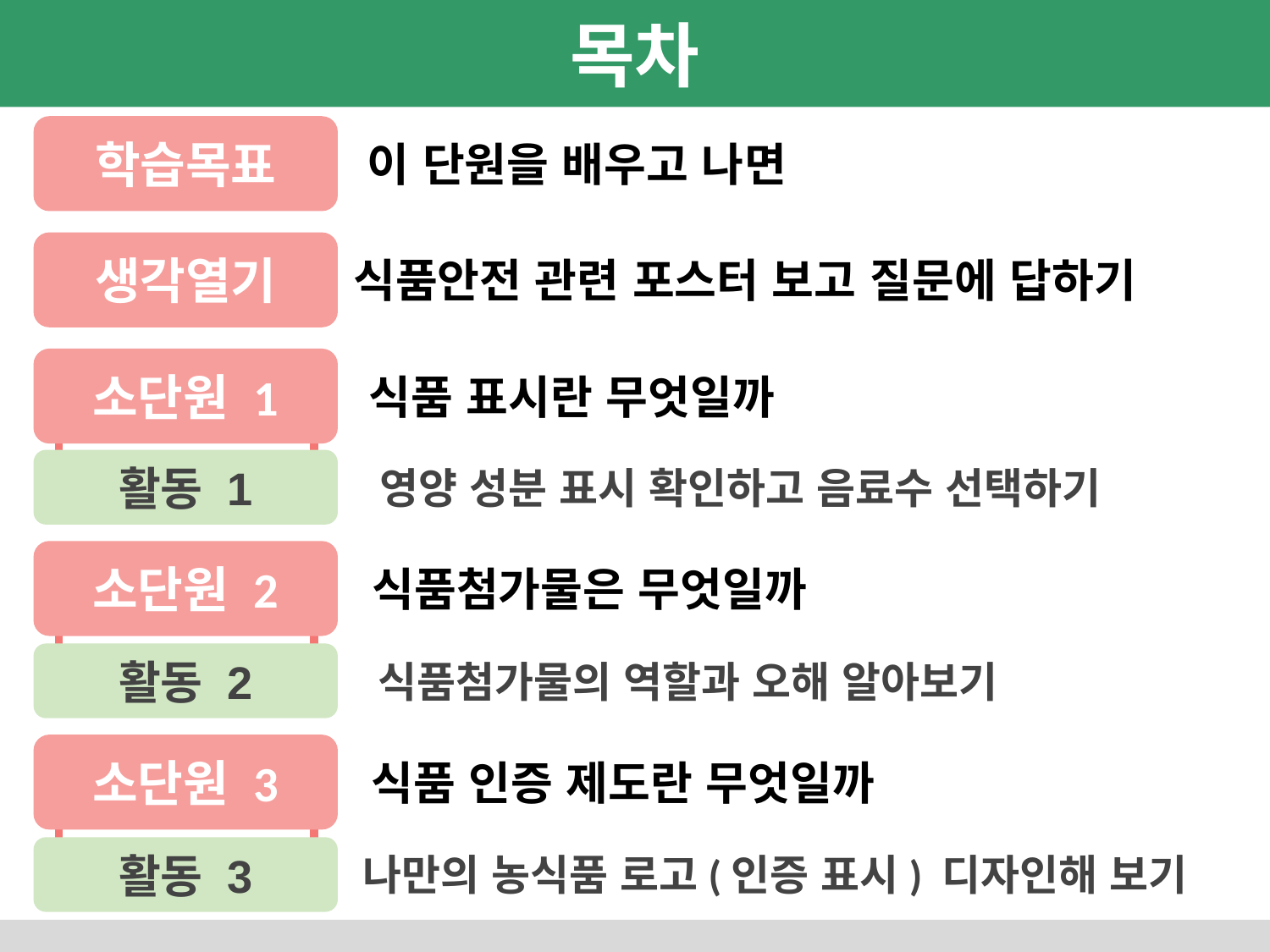

학습목표
이 단원을 배우고 나면
생각열기
식품안전 관련 포스터 보고 질문에 답하기
소단원 1
식품 표시란 무엇일까
활동 1
영양 성분 표시 확인하고 음료수 선택하기
소단원 2
식품첨가물은 무엇일까
활동 2
식품첨가물의 역할과 오해 알아보기
소단원 3
식품 인증 제도란 무엇일까
활동 3
나만의 농식품 로고(인증 표시) 디자인해 보기